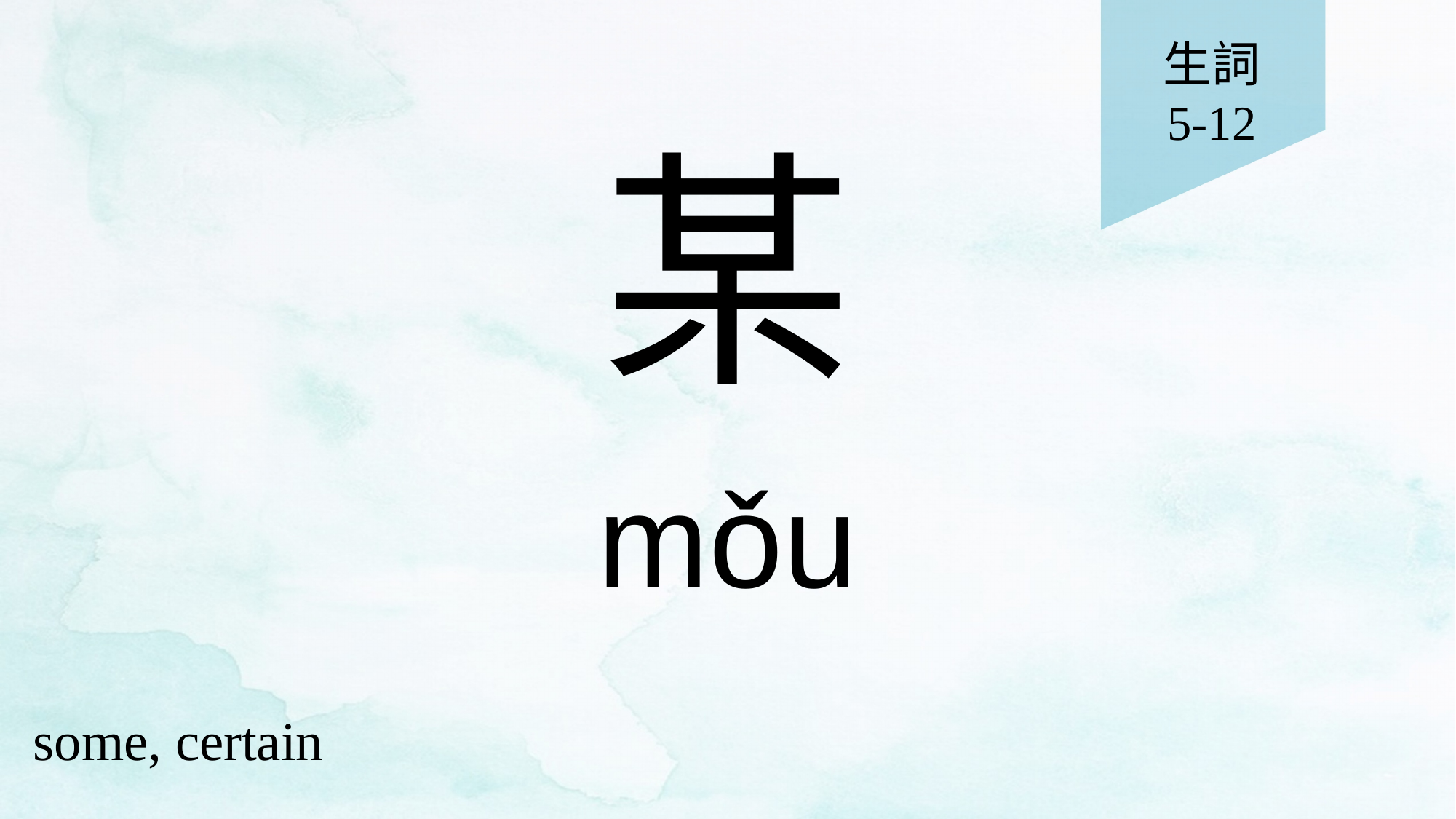

生詞
5-12
# 某
mǒu
some, certain